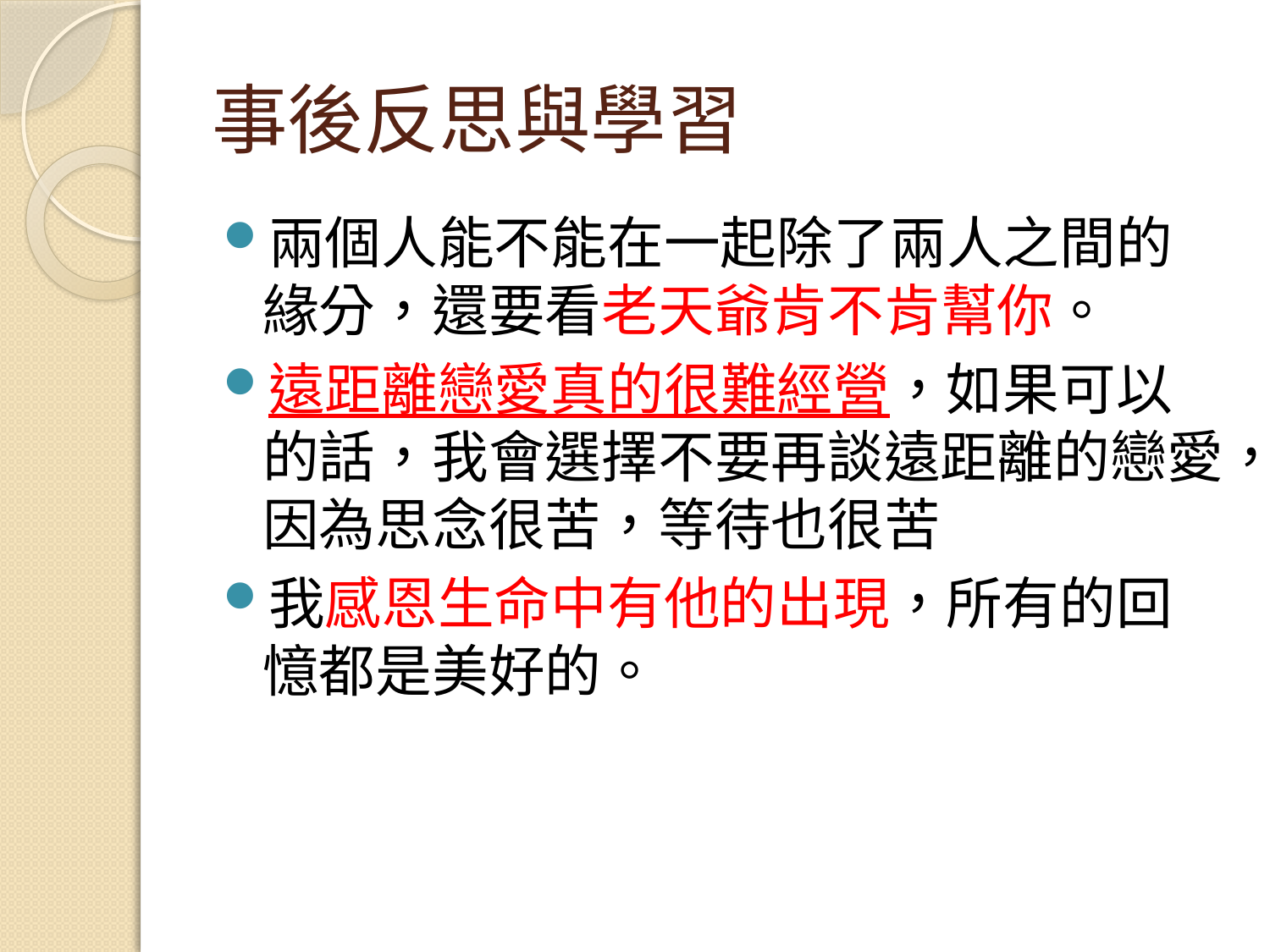

# 事後反思與學習
兩個人能不能在一起除了兩人之間的緣分，還要看老天爺肯不肯幫你。
遠距離戀愛真的很難經營，如果可以的話，我會選擇不要再談遠距離的戀愛，因為思念很苦，等待也很苦
我感恩生命中有他的出現，所有的回憶都是美好的。